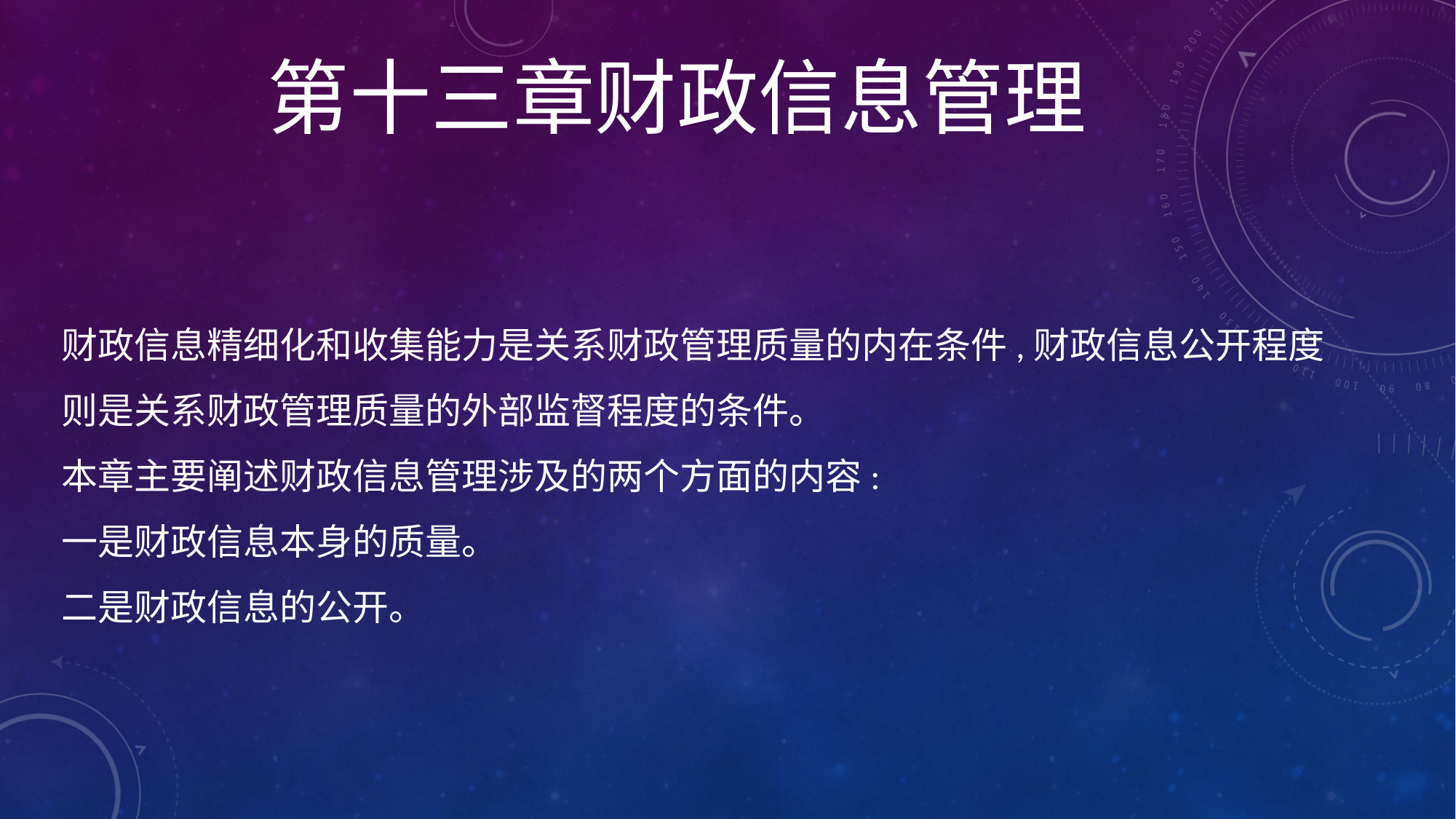

第十三章财政信息管理
# 财政信息精细化和收集能力是关系财政管理质量的内在条件,财政信息公开程度 则是关系财政管理质量的外部监督程度的条件。 本章主要阐述财政信息管理涉及的两个方面的内容: 一是财政信息本身的质量。 二是财政信息的公开。